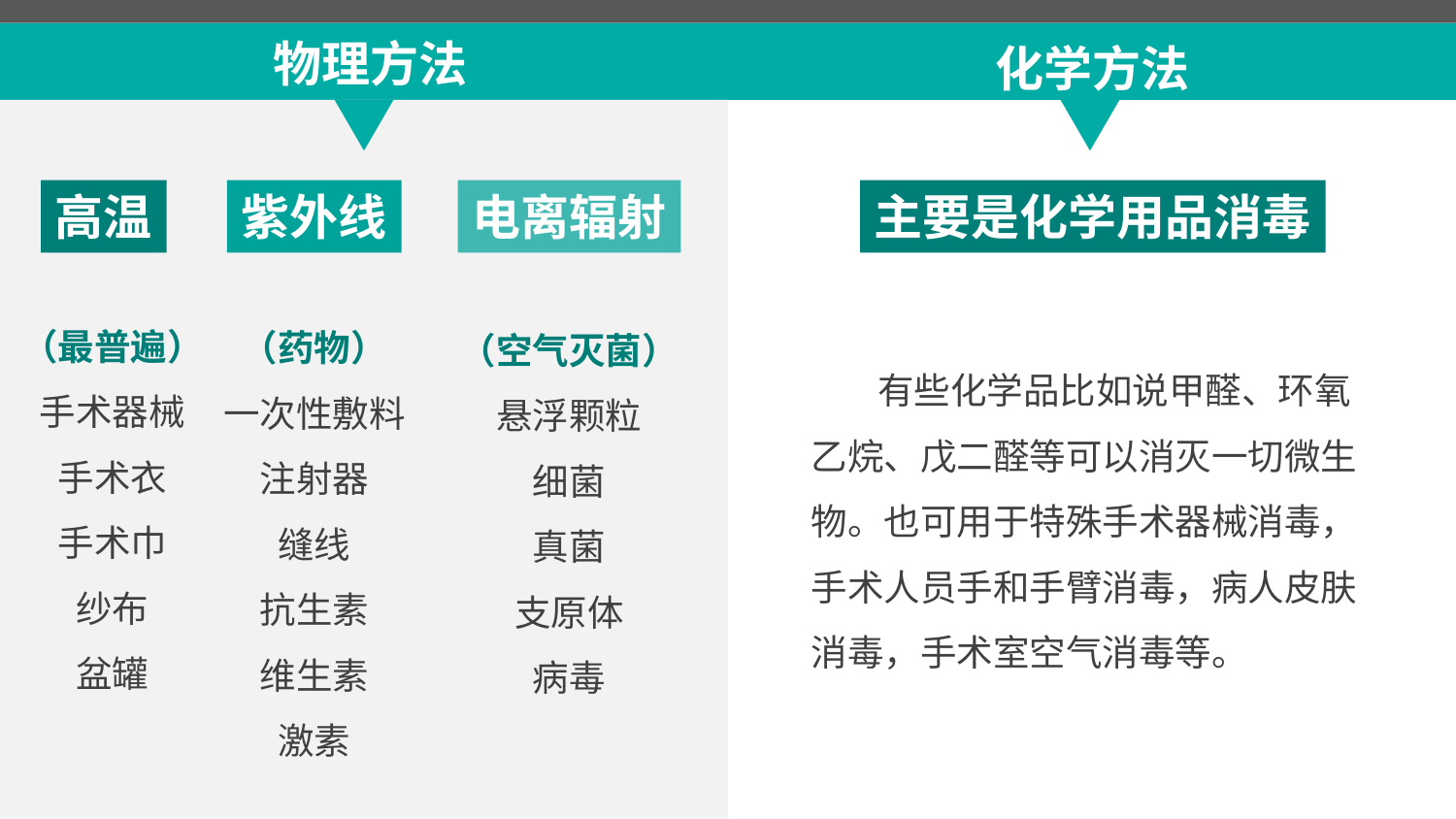

物理方法
化学方法

主要是化学用品消毒
高温
紫外线
电离辐射
（最普遍）
手术器械
手术衣
手术巾
纱布
盆罐
（药物）
一次性敷料
注射器
缝线
抗生素
维生素
激素
（空气灭菌）
悬浮颗粒
细菌
真菌
支原体
病毒

       有些化学品比如说甲醛、环氧乙烷、戊二醛等可以消灭一切微生物。也可用于特殊手术器械消毒，手术人员手和手臂消毒，病人皮肤消毒，手术室空气消毒等。